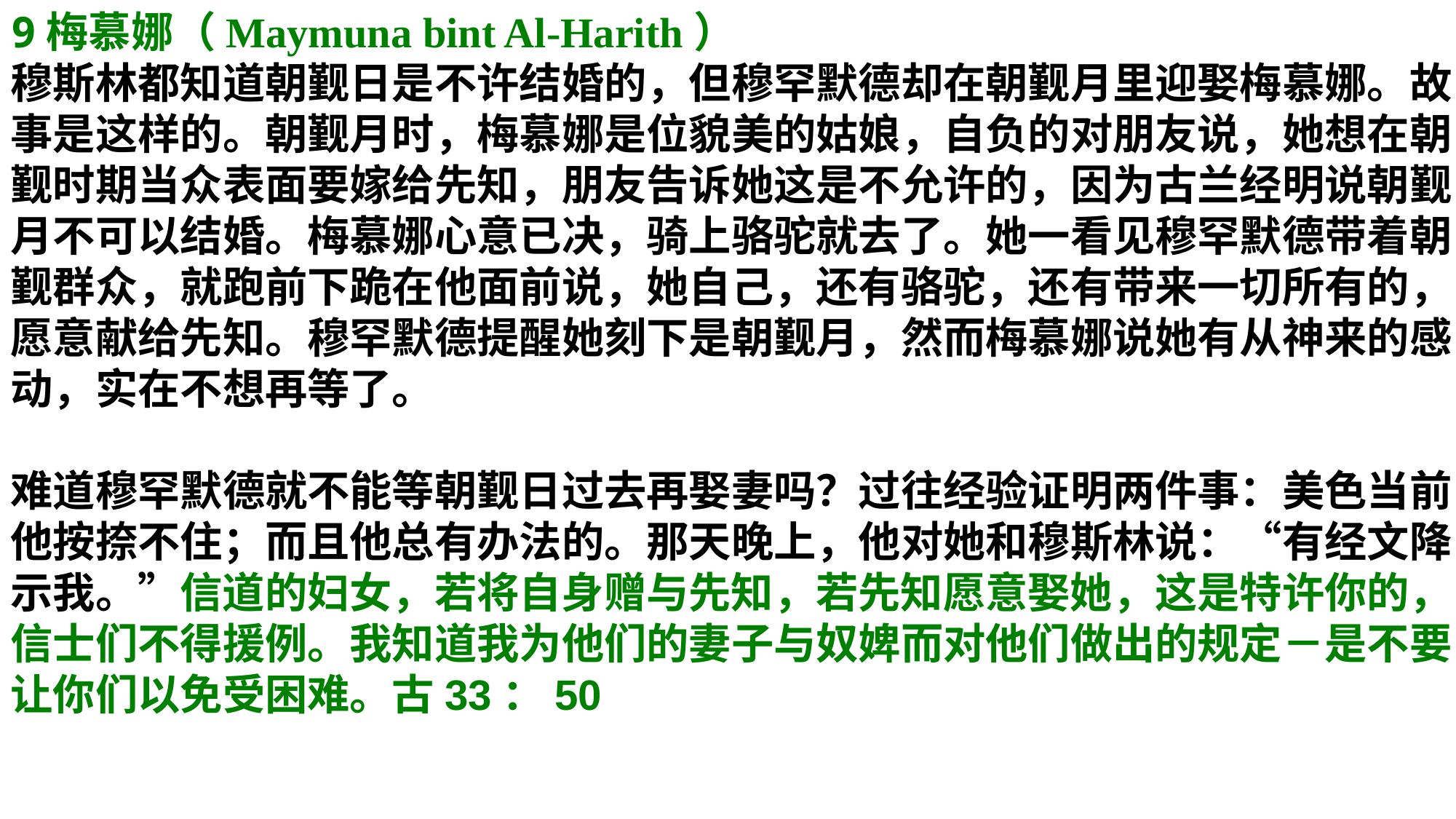

9梅慕娜（Maymuna bint Al-Harith）
穆斯林都知道朝觐日是不许结婚的，但穆罕默德却在朝觐月里迎娶梅慕娜。故事是这样的。朝觐月时，梅慕娜是位貌美的姑娘，自负的对朋友说，她想在朝觐时期当众表面要嫁给先知，朋友告诉她这是不允许的，因为古兰经明说朝觐月不可以结婚。梅慕娜心意已决，骑上骆驼就去了。她一看见穆罕默德带着朝觐群众，就跑前下跪在他面前说，她自己，还有骆驼，还有带来一切所有的，愿意献给先知。穆罕默德提醒她刻下是朝觐月，然而梅慕娜说她有从神来的感动，实在不想再等了。

难道穆罕默德就不能等朝觐日过去再娶妻吗？过往经验证明两件事：美色当前他按捺不住；而且他总有办法的。那天晚上，他对她和穆斯林说：“有经文降示我。”信道的妇女，若将自身赠与先知，若先知愿意娶她，这是特许你的，信士们不得援例。我知道我为他们的妻子与奴婢而对他们做出的规定－是不要让你们以免受困难。古33：50